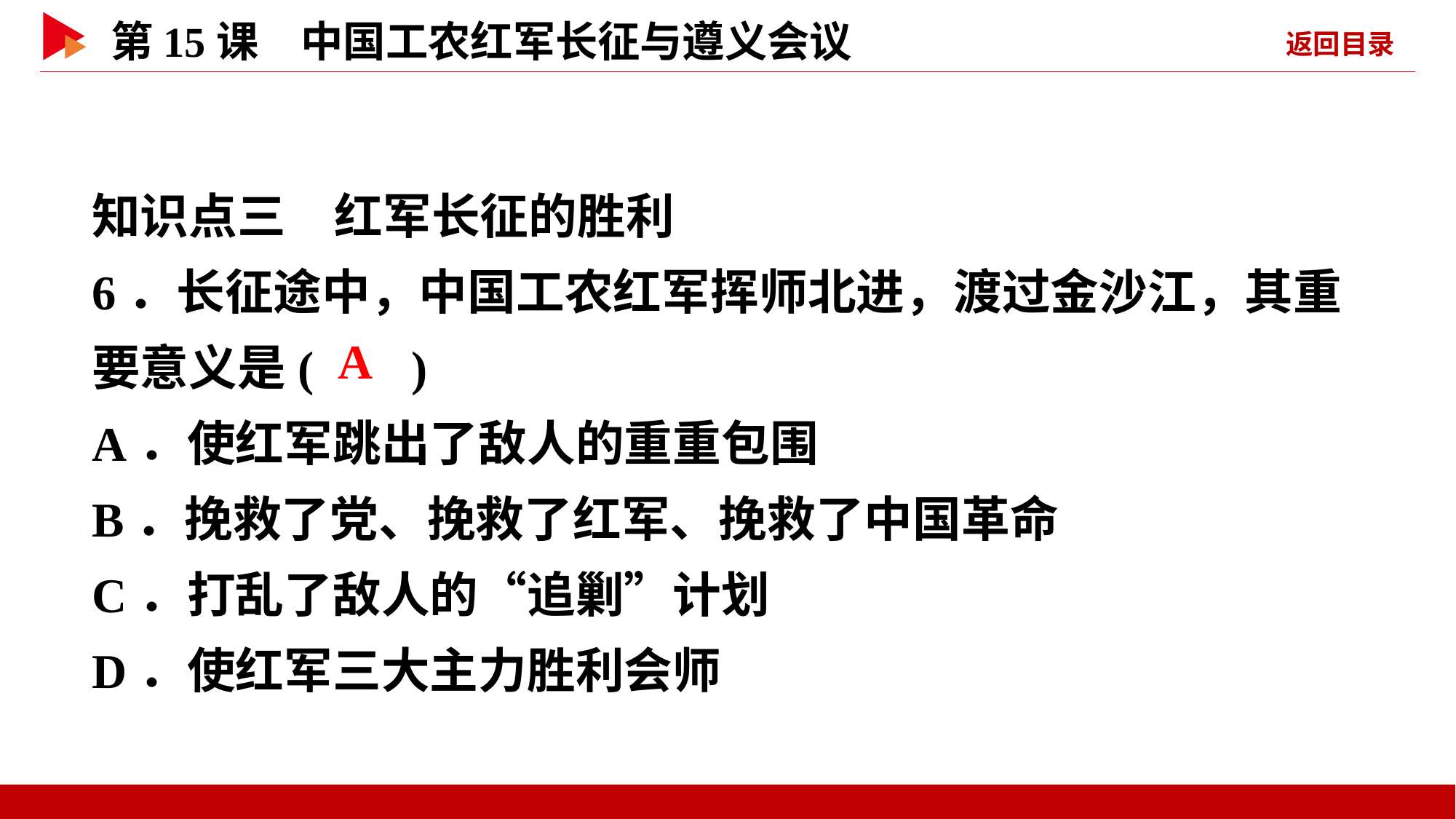

知识点三　红军长征的胜利
6．长征途中，中国工农红军挥师北进，渡过金沙江，其重要意义是(        )
A．使红军跳出了敌人的重重包围
B．挽救了党、挽救了红军、挽救了中国革命
C．打乱了敌人的“追剿”计划
D．使红军三大主力胜利会师
   A